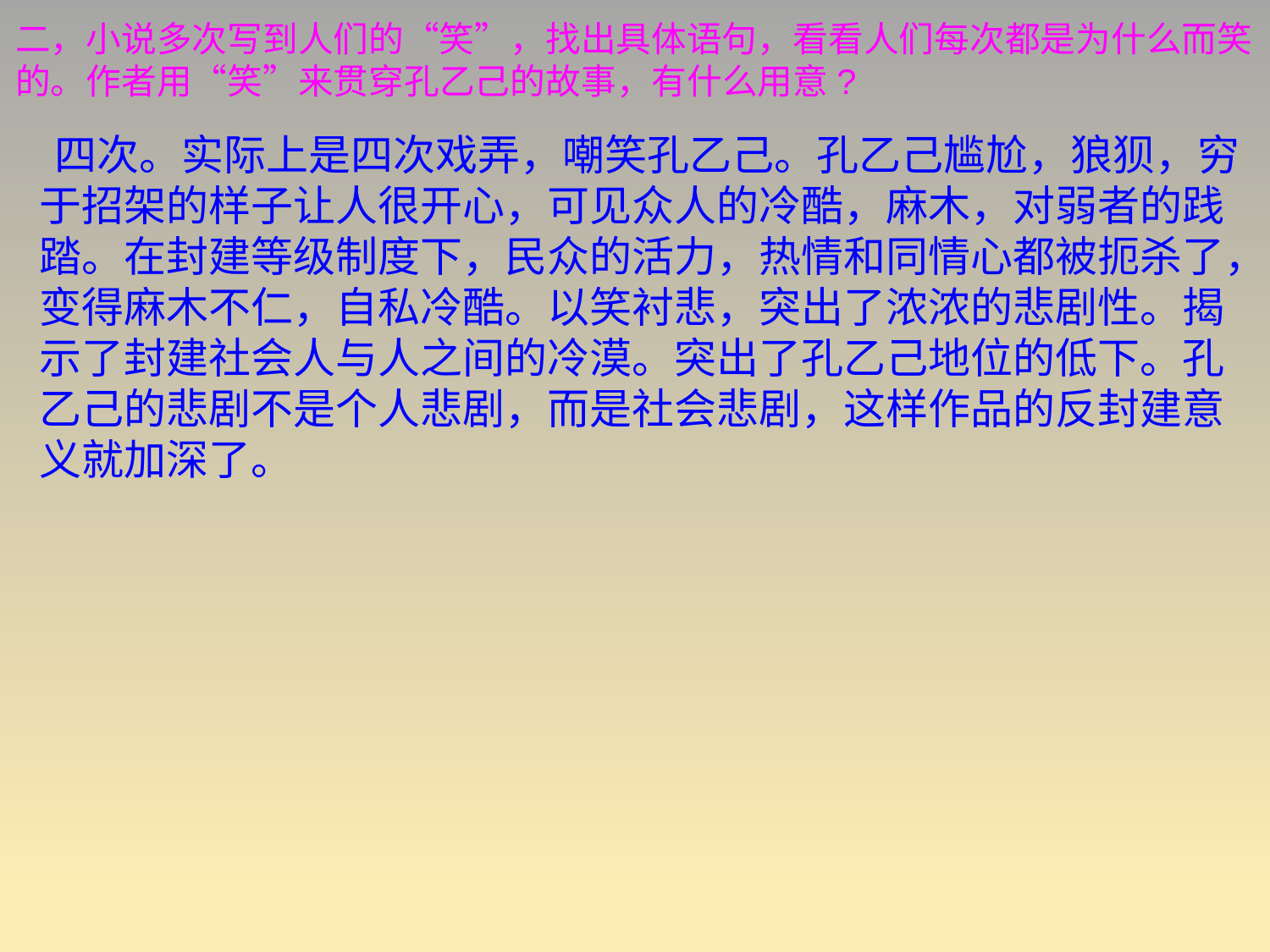

二，小说多次写到人们的“笑”，找出具体语句，看看人们每次都是为什么而笑的。作者用“笑”来贯穿孔乙己的故事，有什么用意?

 四次。实际上是四次戏弄，嘲笑孔乙己。孔乙己尴尬，狼狈，穷于招架的样子让人很开心，可见众人的冷酷，麻木，对弱者的践踏。在封建等级制度下，民众的活力，热情和同情心都被扼杀了，变得麻木不仁，自私冷酷。以笑衬悲，突出了浓浓的悲剧性。揭示了封建社会人与人之间的冷漠。突出了孔乙己地位的低下。孔乙己的悲剧不是个人悲剧，而是社会悲剧，这样作品的反封建意义就加深了。